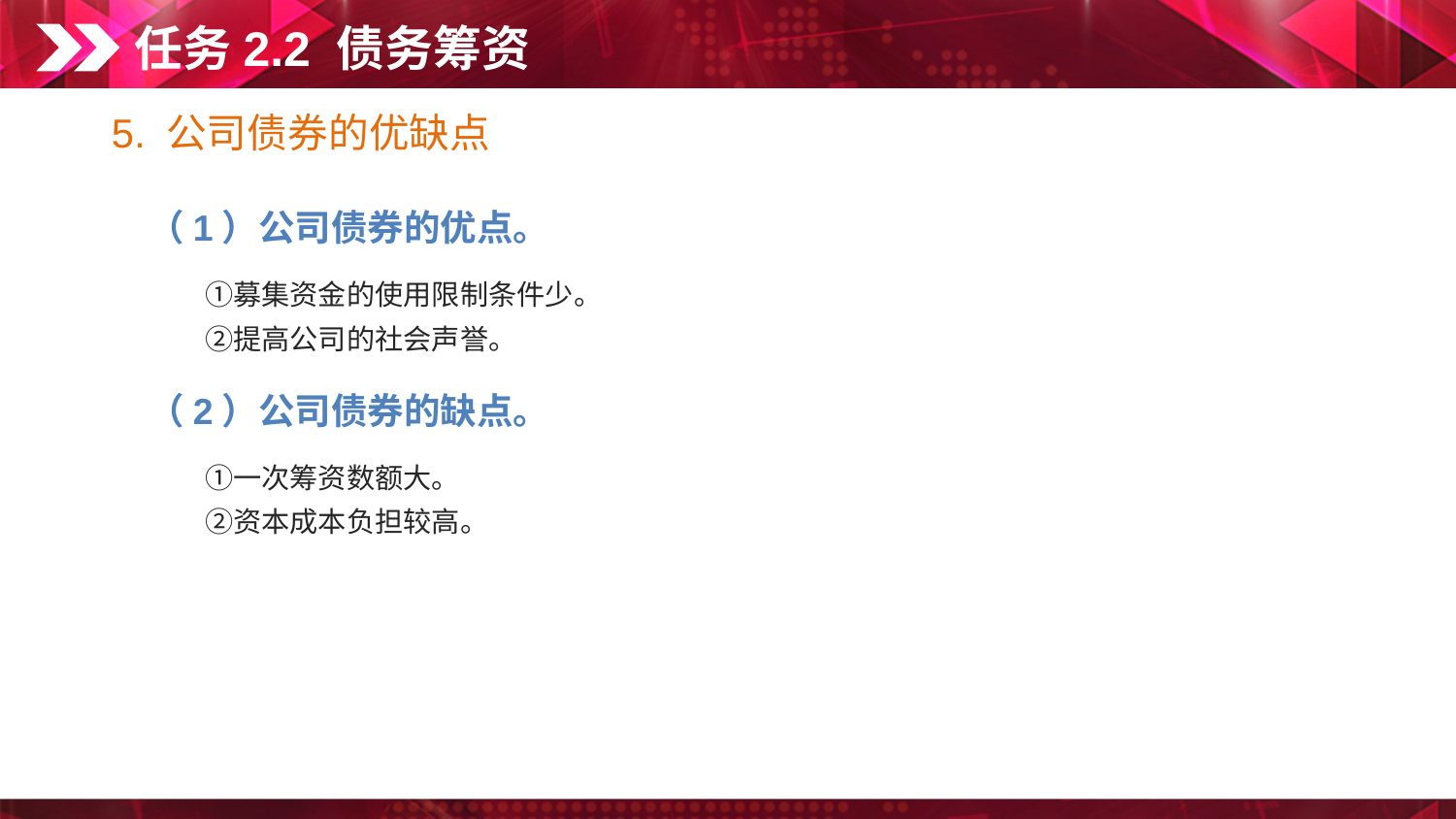

任务2.2 债务筹资

5. 公司债券的优缺点
（1）公司债券的优点。
　　①募集资金的使用限制条件少。
　　②提高公司的社会声誉。
（2）公司债券的缺点。
　　①一次筹资数额大。
　　②资本成本负担较高。